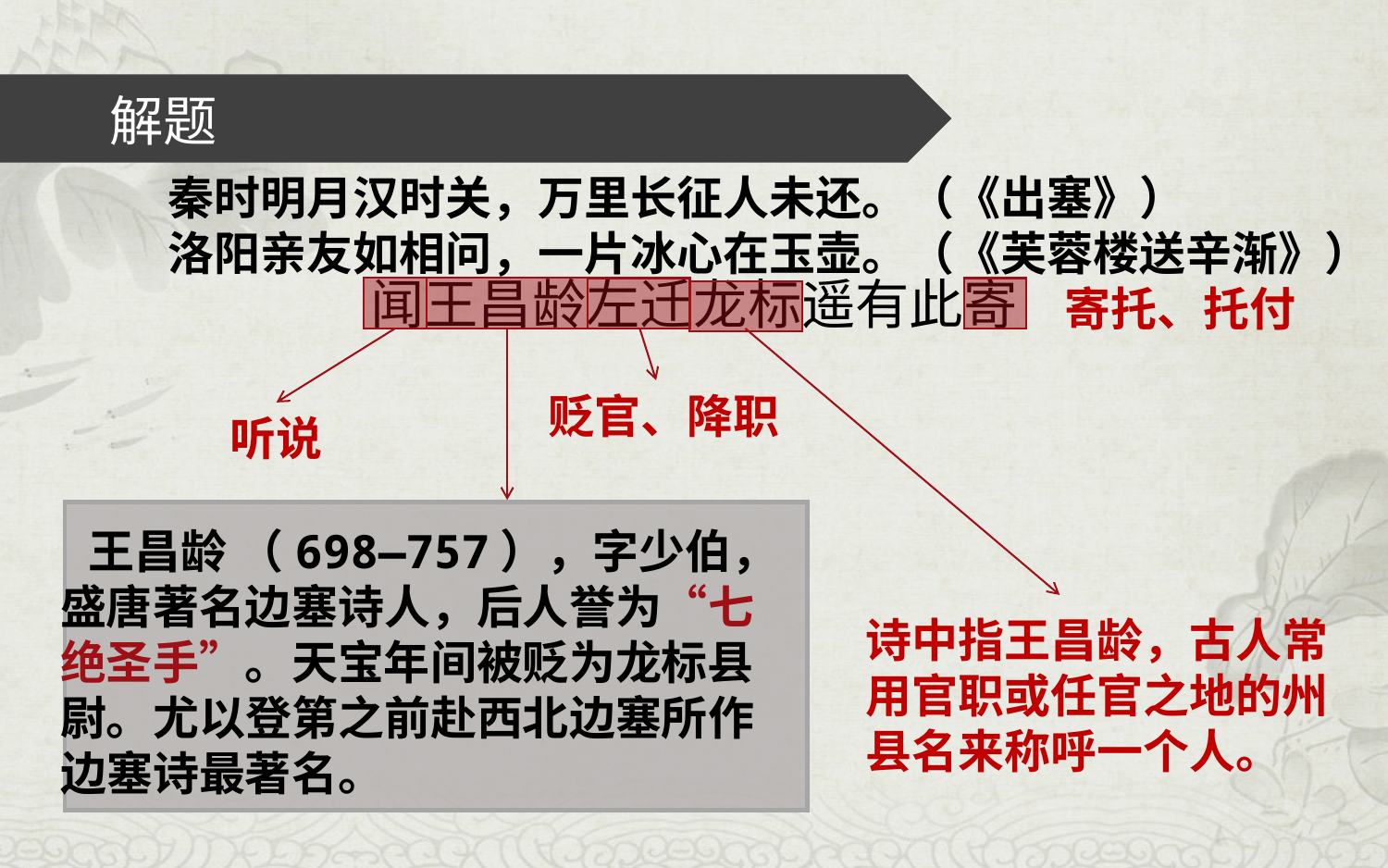

解题
秦时明月汉时关，万里长征人未还。（《出塞》）
洛阳亲友如相问，一片冰心在玉壶。（《芙蓉楼送辛渐》）
闻王昌龄左迁龙标遥有此寄
寄托、托付

贬官、降职
听说

   王昌龄 （698—757），字少伯，盛唐著名边塞诗人，后人誉为“七绝圣手”。天宝年间被贬为龙标县尉。尤以登第之前赴西北边塞所作边塞诗最著名。
诗中指王昌龄，古人常用官职或任官之地的州县名来称呼一个人。